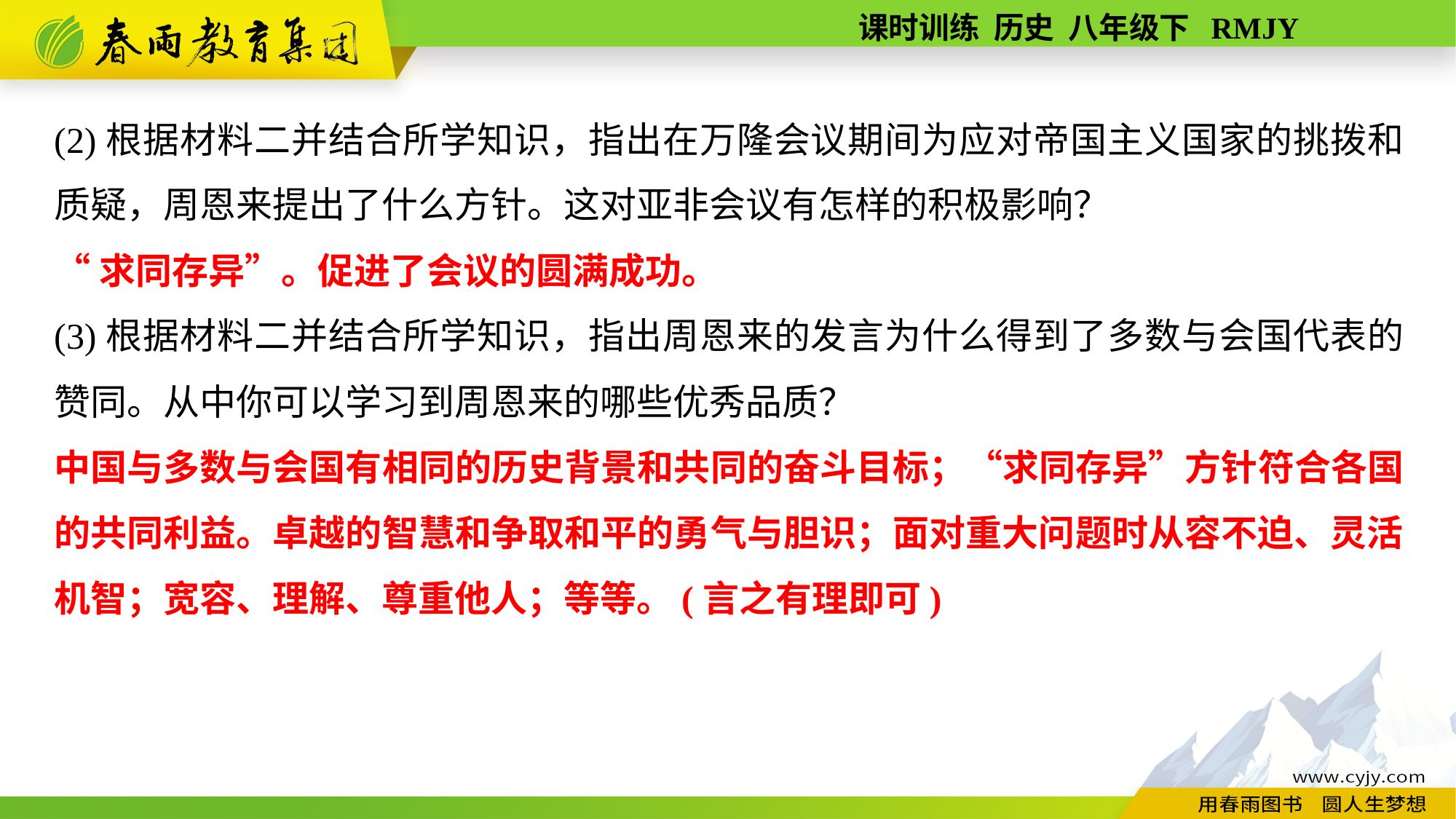

(2)根据材料二并结合所学知识，指出在万隆会议期间为应对帝国主义国家的挑拨和质疑，周恩来提出了什么方针。这对亚非会议有怎样的积极影响？

(3)根据材料二并结合所学知识，指出周恩来的发言为什么得到了多数与会国代表的赞同。从中你可以学习到周恩来的哪些优秀品质？
“求同存异”。促进了会议的圆满成功。
中国与多数与会国有相同的历史背景和共同的奋斗目标；“求同存异”方针符合各国的共同利益。卓越的智慧和争取和平的勇气与胆识；面对重大问题时从容不迫、灵活机智；宽容、理解、尊重他人；等等。(言之有理即可)